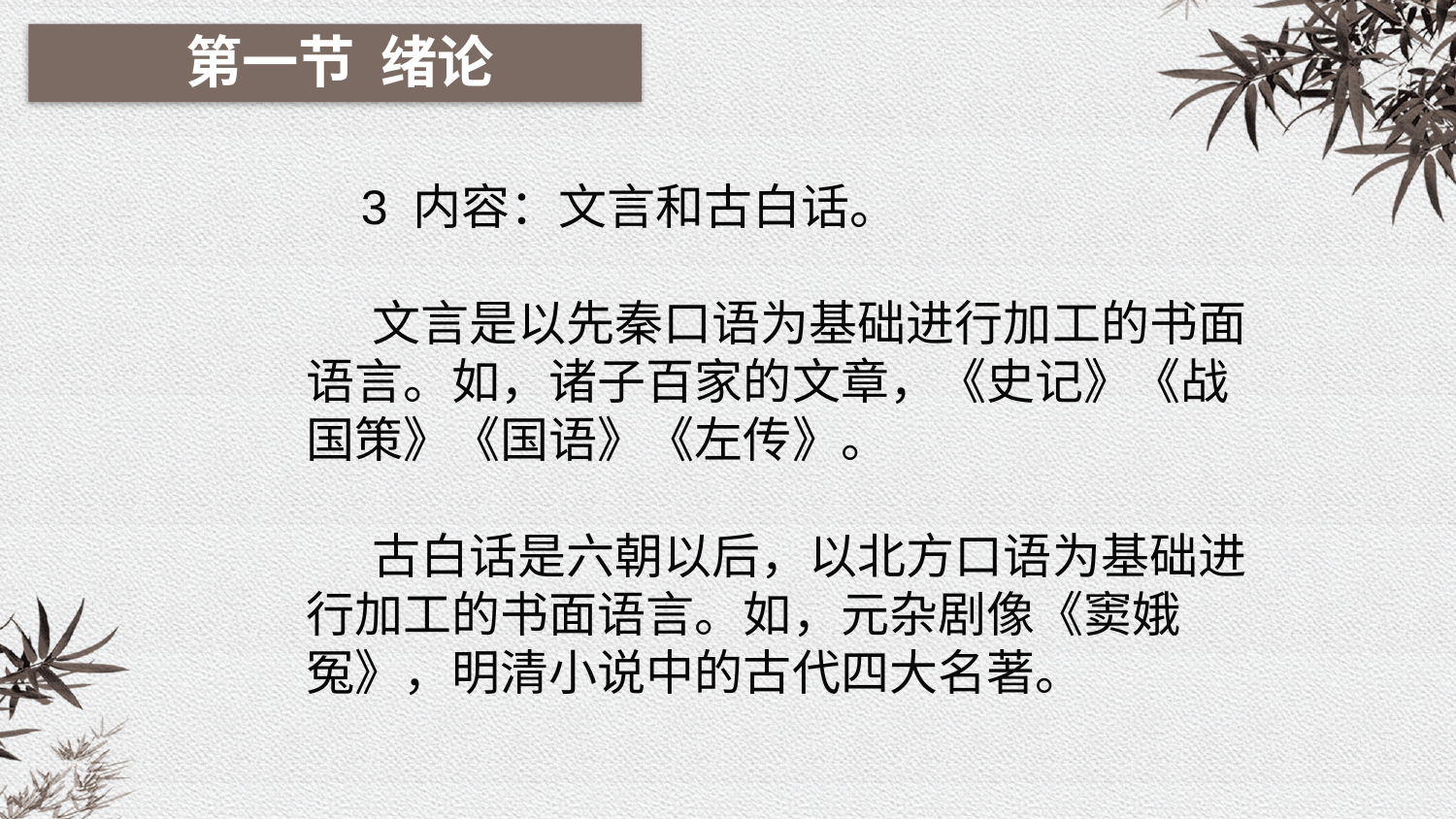

第一节  绪论

    3 内容：文言和古白话。

    文言是以先秦口语为基础进行加工的书面语言。如，诸子百家的文章，《史记》《战国策》《国语》《左传》。

    古白话是六朝以后，以北方口语为基础进行加工的书面语言。如，元杂剧像《窦娥冤》，明清小说中的古代四大名著。